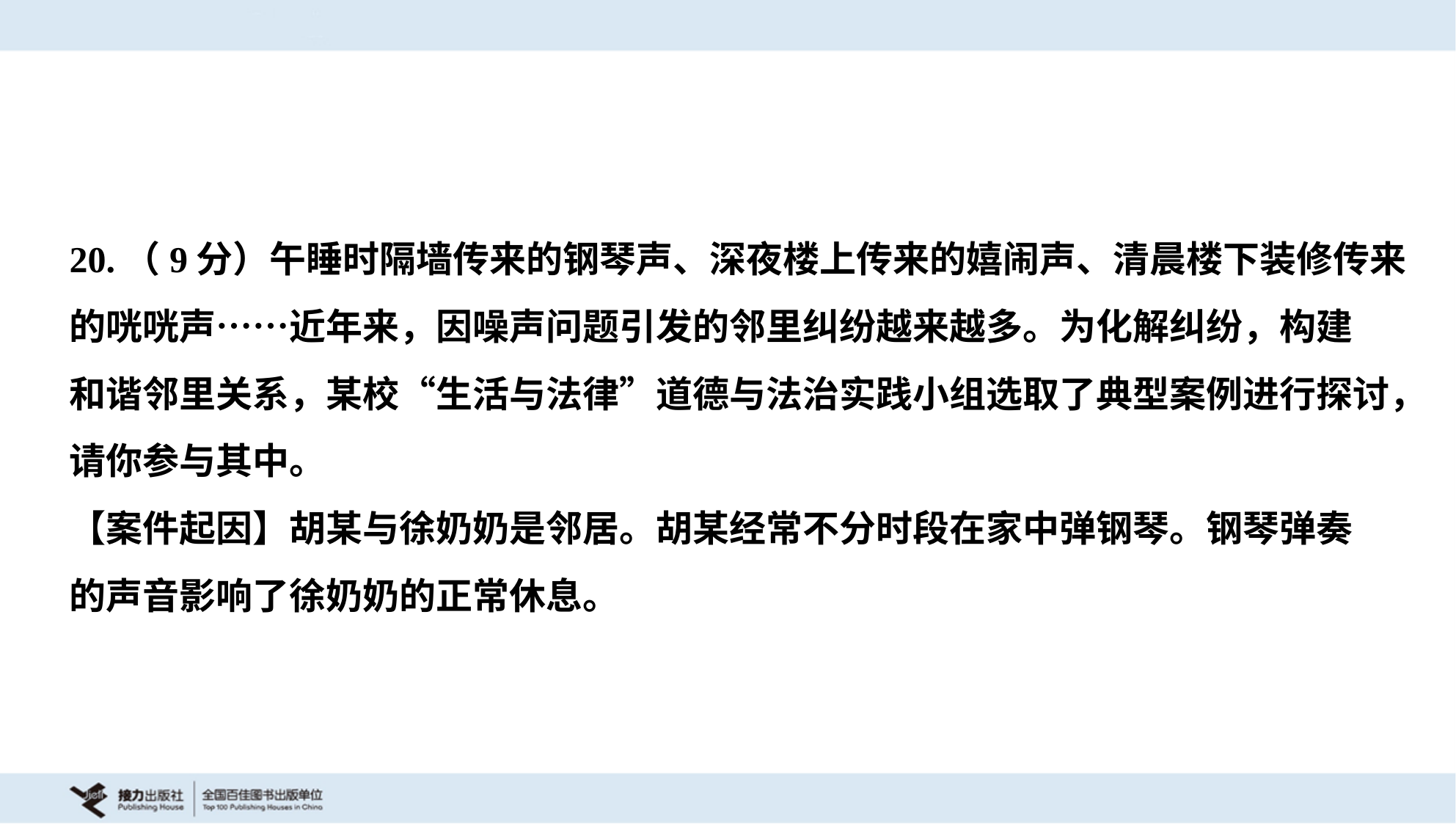

20.（9分）午睡时隔墙传来的钢琴声、深夜楼上传来的嬉闹声、清晨楼下装修传来
的咣咣声……近年来，因噪声问题引发的邻里纠纷越来越多。为化解纠纷，构建
和谐邻里关系，某校“生活与法律”道德与法治实践小组选取了典型案例进行探讨，
请你参与其中。
【案件起因】胡某与徐奶奶是邻居。胡某经常不分时段在家中弹钢琴。钢琴弹奏
的声音影响了徐奶奶的正常休息。